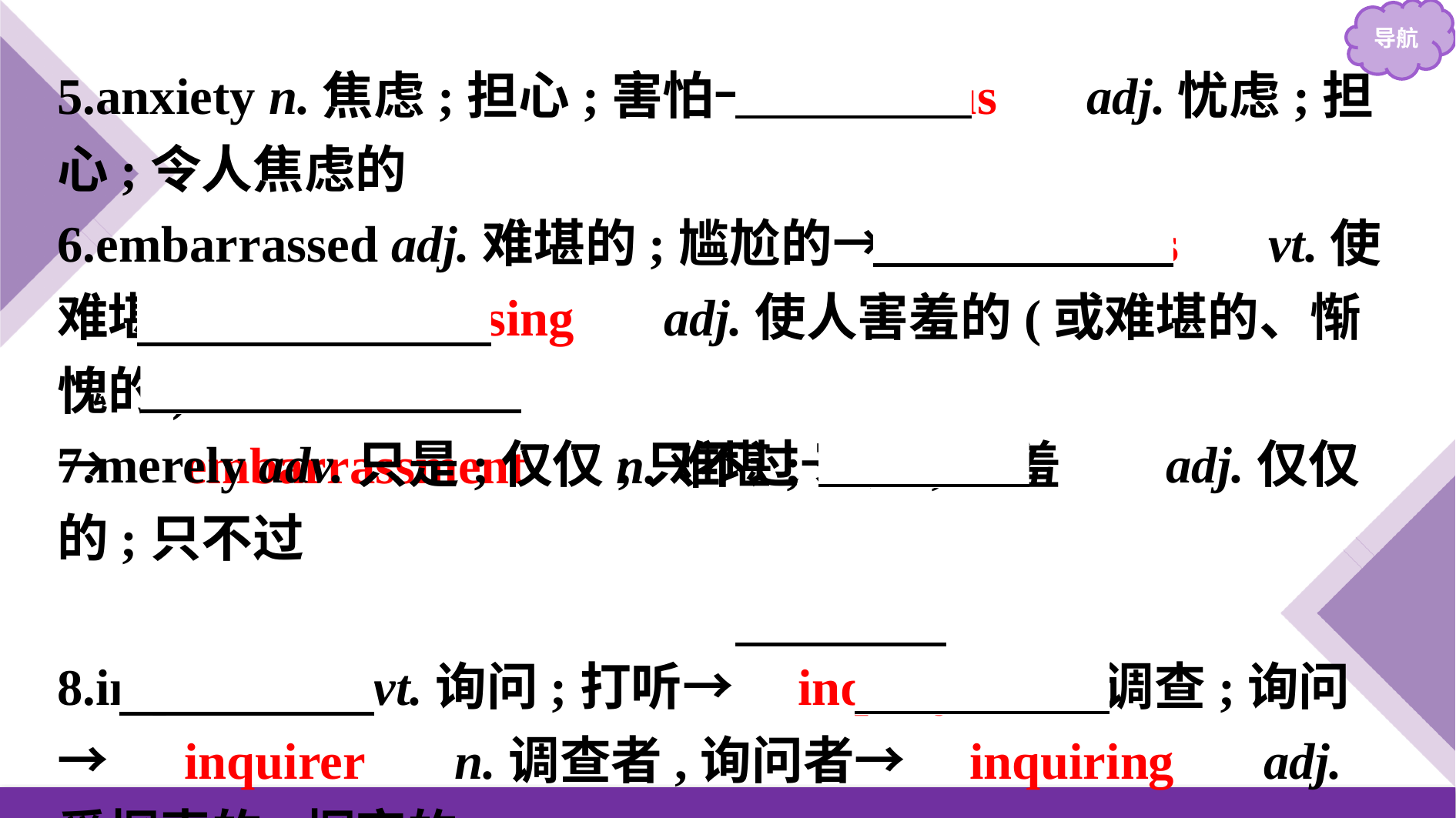

5.anxiety n.焦虑;担心;害怕→　anxious　 adj.忧虑;担心;令人焦虑的
6.embarrassed adj.难堪的;尴尬的→　embarrass　 vt.使难堪→　embarrassing　 adj.使人害羞的(或难堪的、惭愧的)
→　embarrassment　 n.难堪;窘迫;害羞

8.inquire vi.& vt.询问;打听→　inquiry　 n.调查;询问
→　inquirer　 n.调查者,询问者→　inquiring　 adj.爱探索的;探究的

7.merely adv.只是;仅仅;只不过→　mere　　 adj.仅仅的;只不过